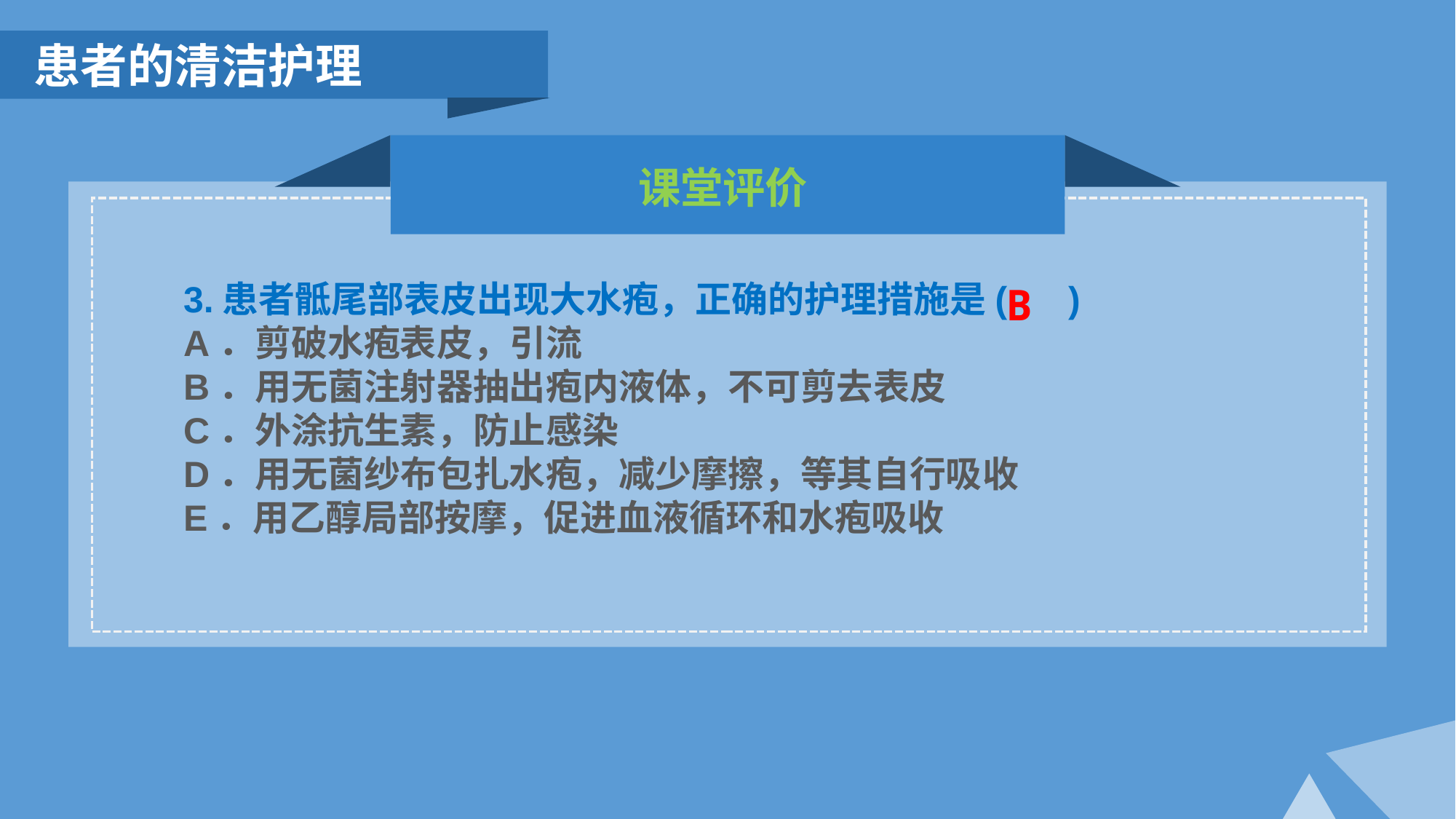

患者的清洁护理

课堂评价

B
3.患者骶尾部表皮出现大水疱，正确的护理措施是(      )
A．剪破水疱表皮，引流
B．用无菌注射器抽出疱内液体，不可剪去表皮
C．外涂抗生素，防止感染
D．用无菌纱布包扎水疱，减少摩擦，等其自行吸收
E．用乙醇局部按摩，促进血液循环和水疱吸收